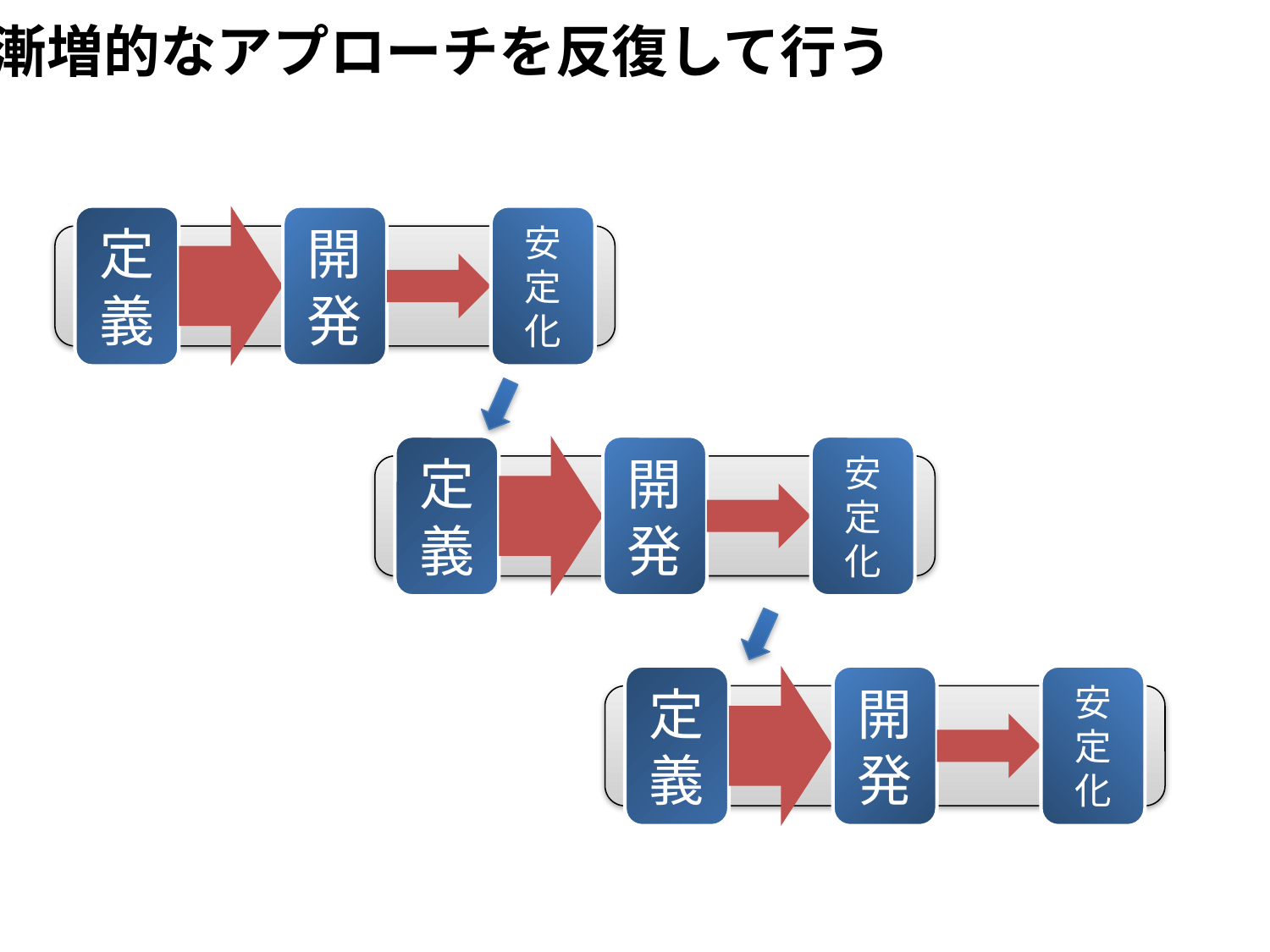

漸増的なアプローチを反復して行う
定義
開発
安定化

定義
開発
安定化

定義
開発
安定化